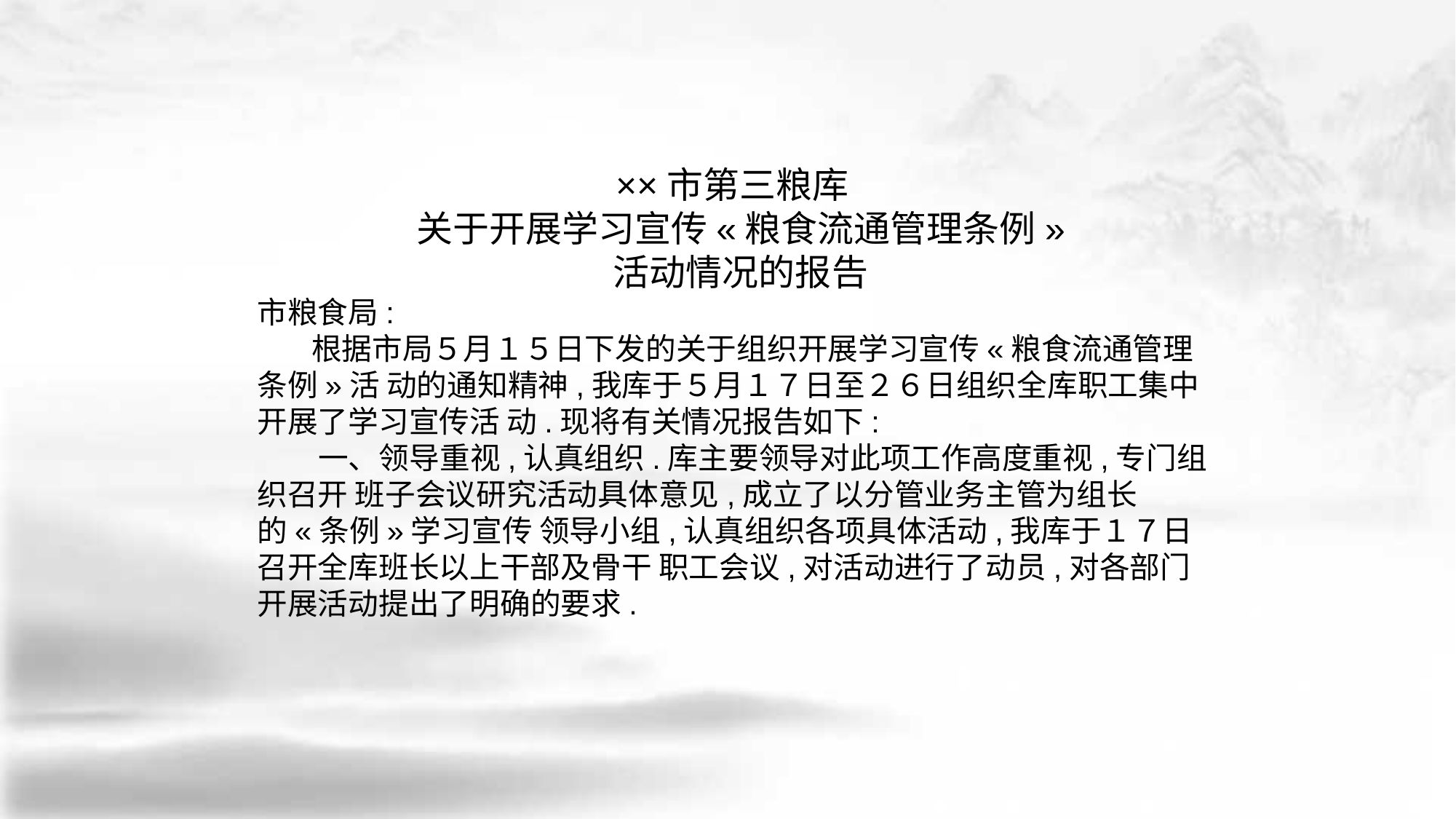

××市第三粮库
 关于开展学习宣传«粮食流通管理条例»
 活动情况的报告
市粮食局:
       根据市局５月１５日下发的关于组织开展学习宣传«粮食流通管理条例»活 动的通知精神,我库于５月１７日至２６日组织全库职工集中开展了学习宣传活 动.现将有关情况报告如下:
        一、领导重视,认真组织.库主要领导对此项工作高度重视,专门组织召开 班子会议研究活动具体意见,成立了以分管业务主管为组长的«条例»学习宣传 领导小组,认真组织各项具体活动,我库于１７日召开全库班长以上干部及骨干 职工会议,对活动进行了动员,对各部门开展活动提出了明确的要求.